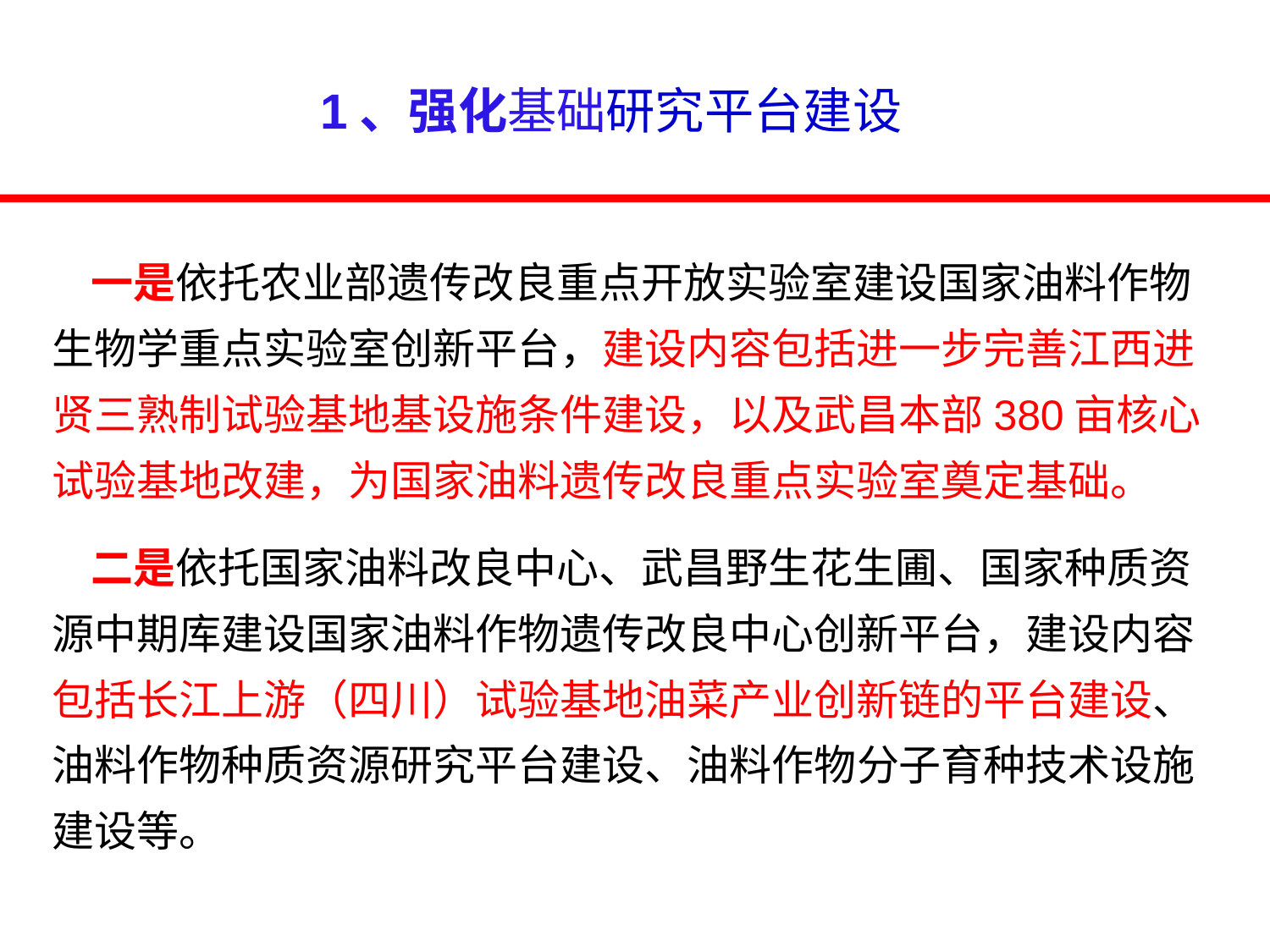

1、强化基础研究平台建设

   一是依托农业部遗传改良重点开放实验室建设国家油料作物生物学重点实验室创新平台，建设内容包括进一步完善江西进贤三熟制试验基地基设施条件建设，以及武昌本部380亩核心试验基地改建，为国家油料遗传改良重点实验室奠定基础。
   二是依托国家油料改良中心、武昌野生花生圃、国家种质资源中期库建设国家油料作物遗传改良中心创新平台，建设内容包括长江上游（四川）试验基地油菜产业创新链的平台建设、油料作物种质资源研究平台建设、油料作物分子育种技术设施建设等。